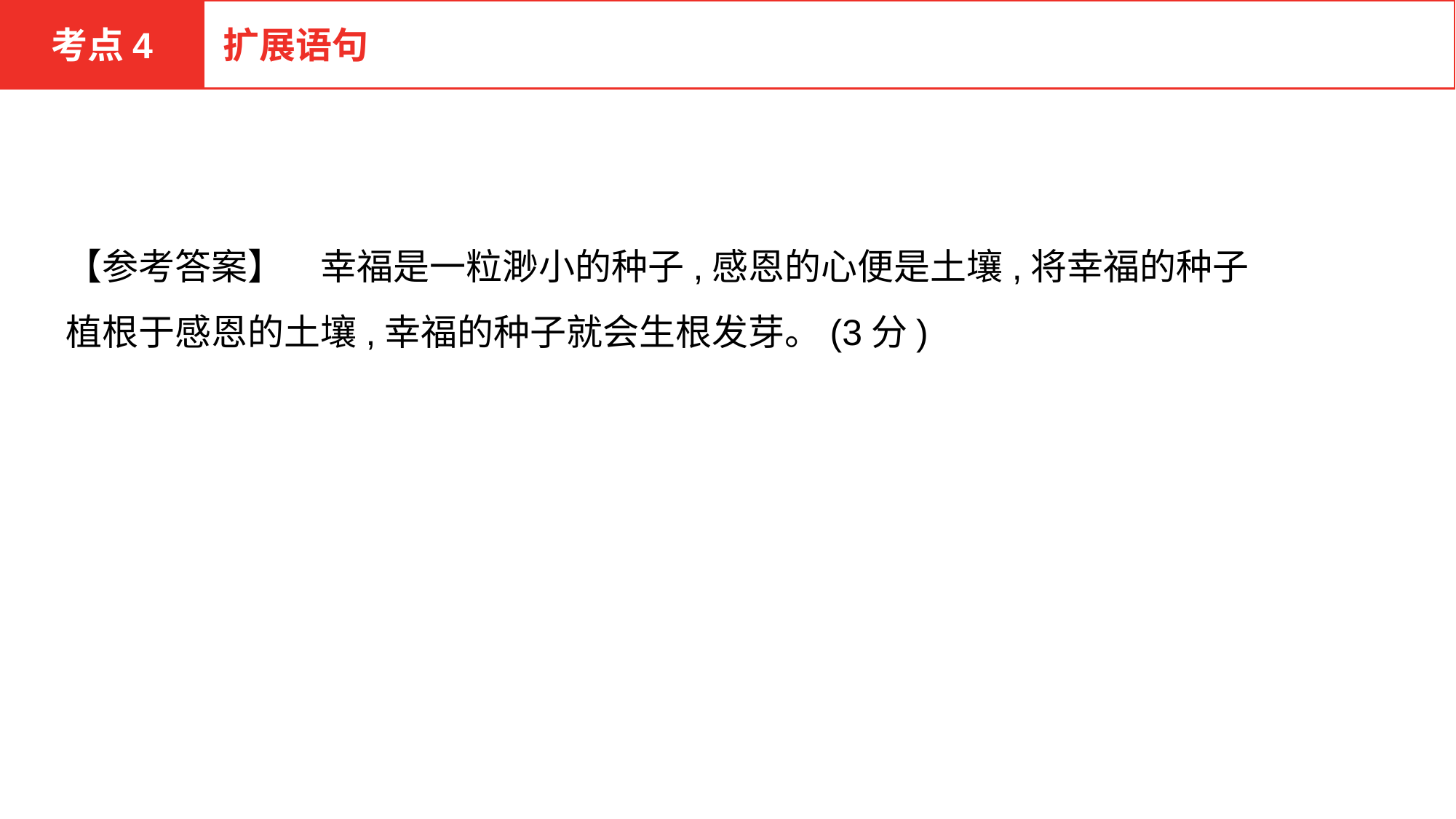

考点4
扩展语句
【参考答案】　幸福是一粒渺小的种子,感恩的心便是土壤,将幸福的种子植根于感恩的土壤,幸福的种子就会生根发芽。(3分)